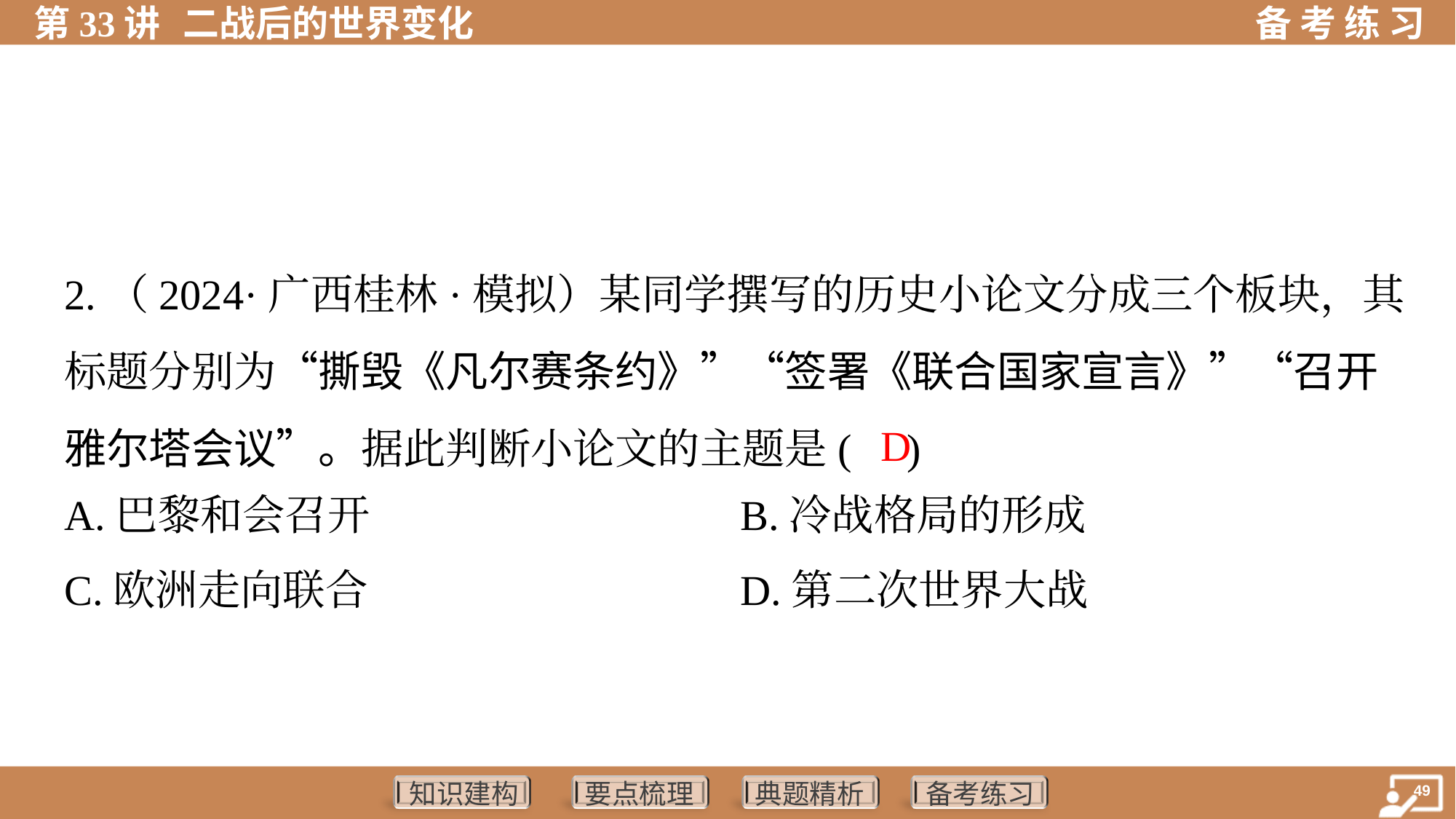

2.（2024·广西桂林·模拟）某同学撰写的历史小论文分成三个板块，其
标题分别为“撕毁《凡尔赛条约》”“签署《联合国家宣言》”“召开
雅尔塔会议”。据此判断小论文的主题是(     )
D
A.巴黎和会召开	B.冷战格局的形成
C.欧洲走向联合	D.第二次世界大战